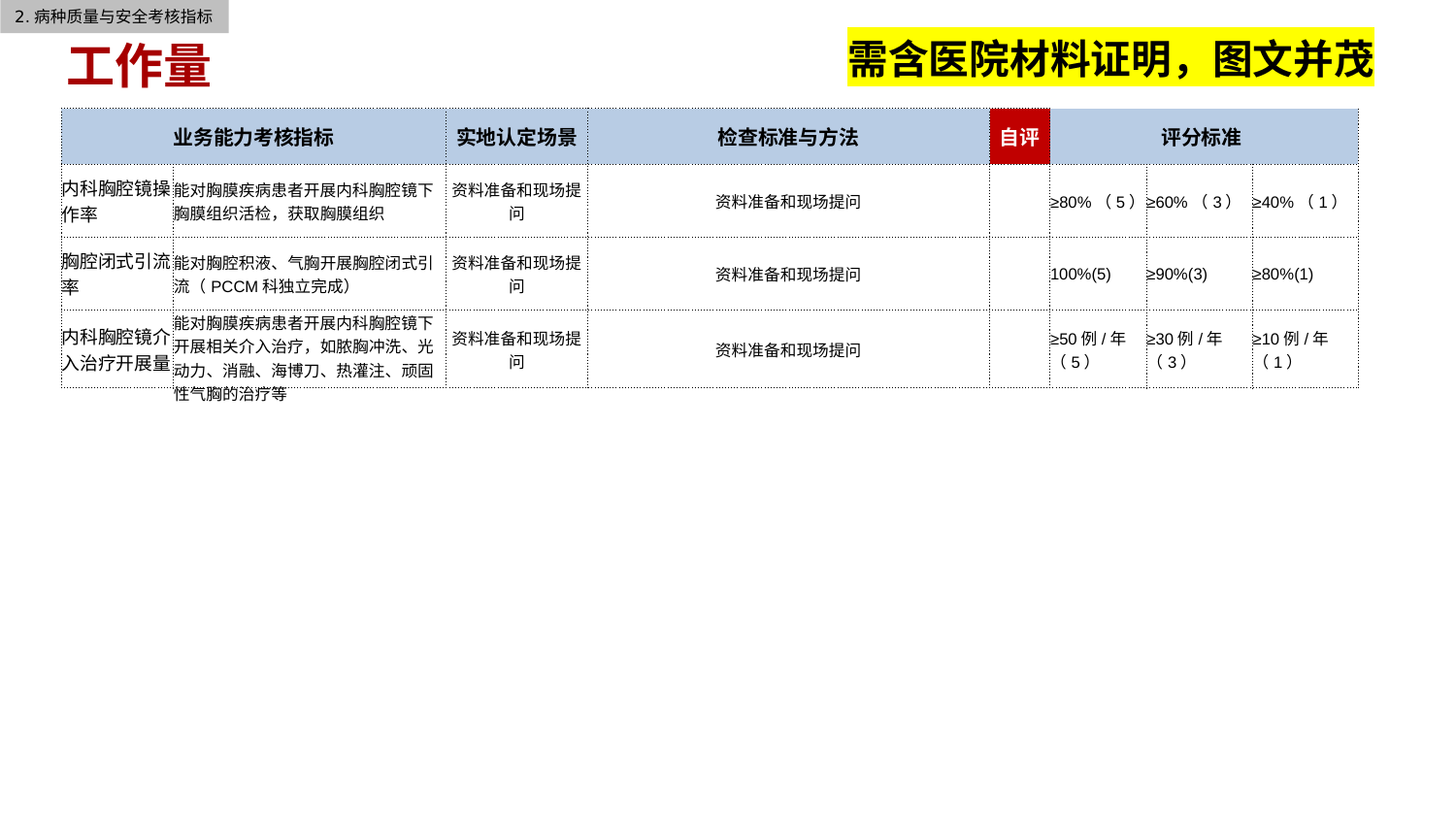

2.病种质量与安全考核指标
需含医院材料证明，图文并茂
工作量
| 业务能力考核指标 |  | 实地认定场景 | 检查标准与方法 | 自评 | 评分标准 |  |  |
| --- | --- | --- | --- | --- | --- | --- | --- |
| 内科胸腔镜操作率 | 能对胸膜疾病患者开展内科胸腔镜下胸膜组织活检，获取胸膜组织 | 资料准备和现场提问 | 资料准备和现场提问 |  | ≥80%（5） | ≥60%（3） | ≥40%（1） |
| 胸腔闭式引流率 | 能对胸腔积液、气胸开展胸腔闭式引流（PCCM科独立完成） | 资料准备和现场提问 | 资料准备和现场提问 |  | 100%(5) | ≥90%(3) | ≥80%(1) |
| 内科胸腔镜介入治疗开展量 | 能对胸膜疾病患者开展内科胸腔镜下开展相关介入治疗，如脓胸冲洗、光动力、消融、海博刀、热灌注、顽固性气胸的治疗等 | 资料准备和现场提问 | 资料准备和现场提问 |  | ≥50例/年（5） | ≥30例/年（3） | ≥10例/年（1） |
19